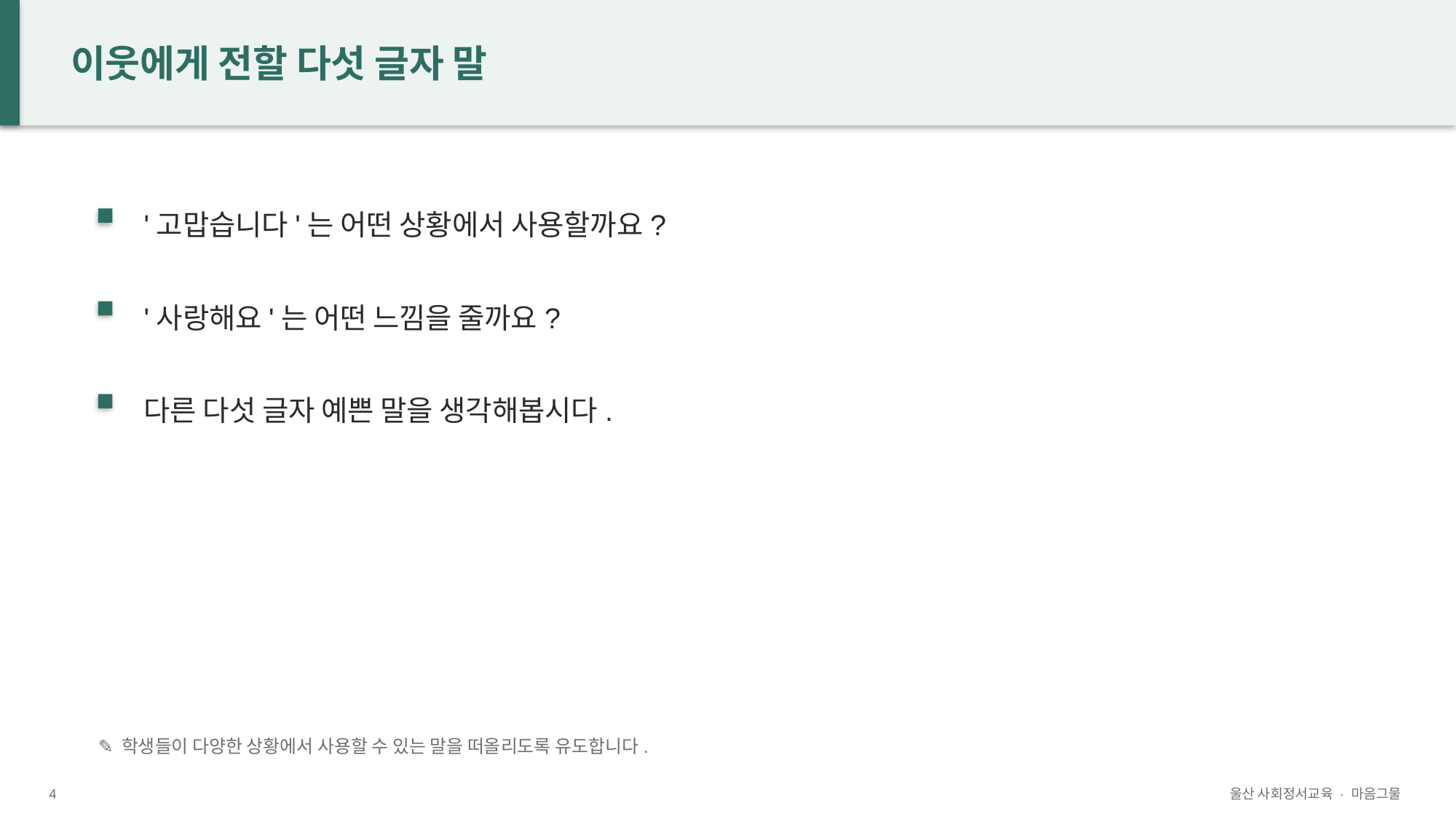

이웃에게 전할 다섯 글자 말
'고맙습니다'는 어떤 상황에서 사용할까요?

'사랑해요'는 어떤 느낌을 줄까요?

다른 다섯 글자 예쁜 말을 생각해봅시다.

✎ 학생들이 다양한 상황에서 사용할 수 있는 말을 떠올리도록 유도합니다.
4
울산 사회정서교육 · 마음그물